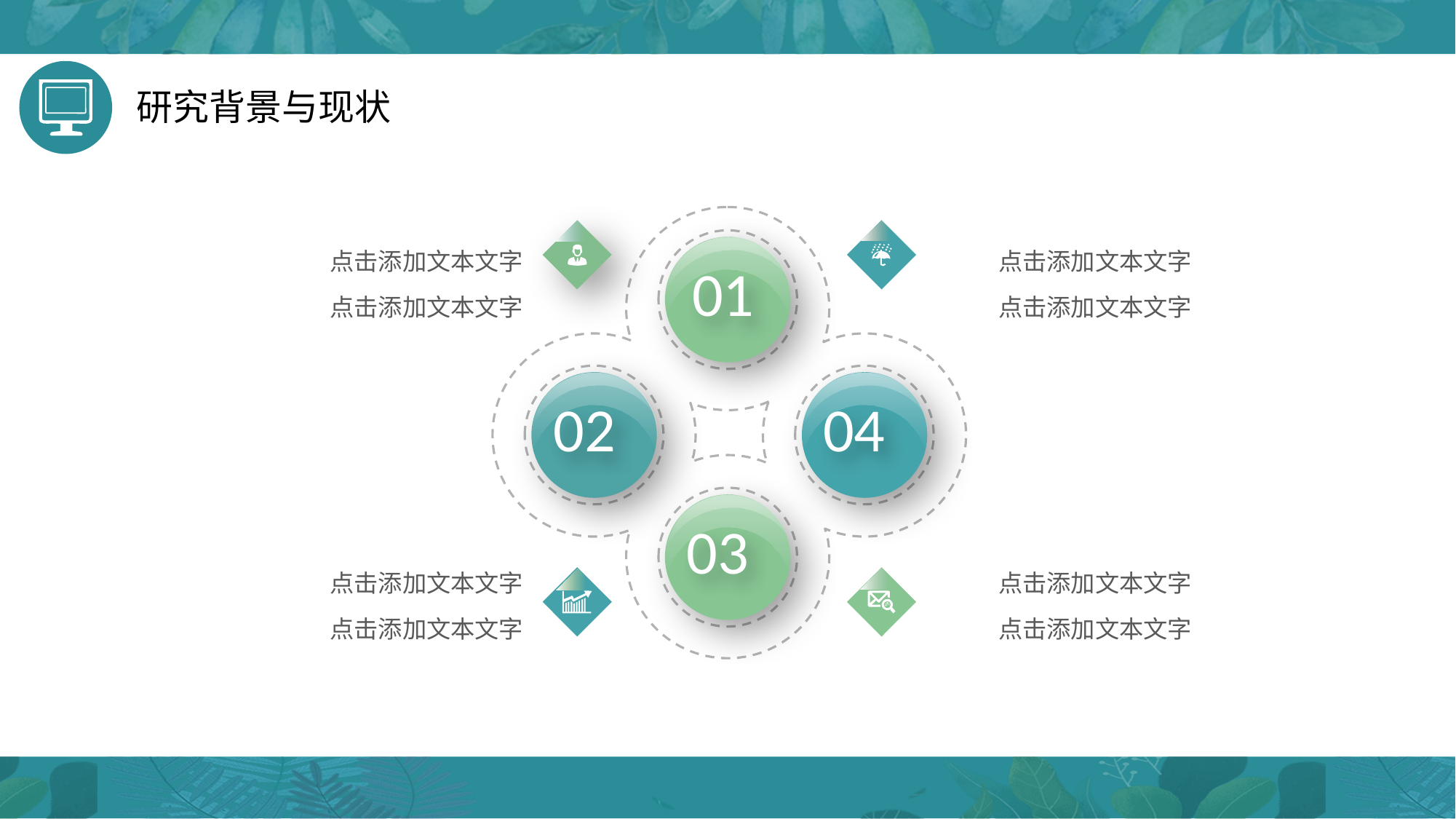

研究背景与现状

01

02

04

03

点击添加文本文字
点击添加文本文字
点击添加文本文字
点击添加文本文字
点击添加文本文字
点击添加文本文字
点击添加文本文字
点击添加文本文字